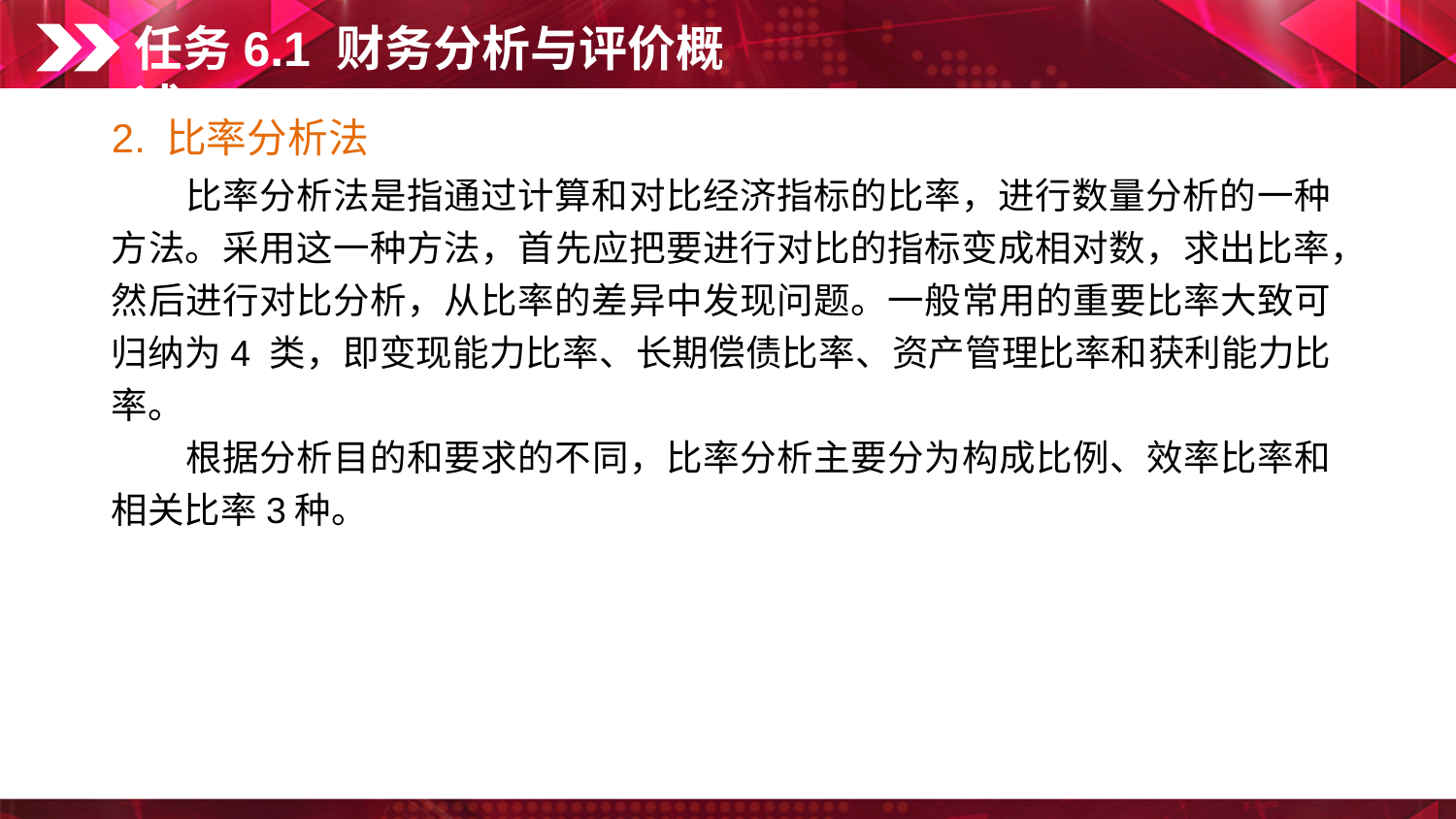

任务6.1 财务分析与评价概述

2. 比率分析法
　　比率分析法是指通过计算和对比经济指标的比率，进行数量分析的一种方法。采用这一种方法，首先应把要进行对比的指标变成相对数，求出比率，然后进行对比分析，从比率的差异中发现问题。一般常用的重要比率大致可归纳为4 类，即变现能力比率、长期偿债比率、资产管理比率和获利能力比率。
　　根据分析目的和要求的不同，比率分析主要分为构成比例、效率比率和相关比率3种。